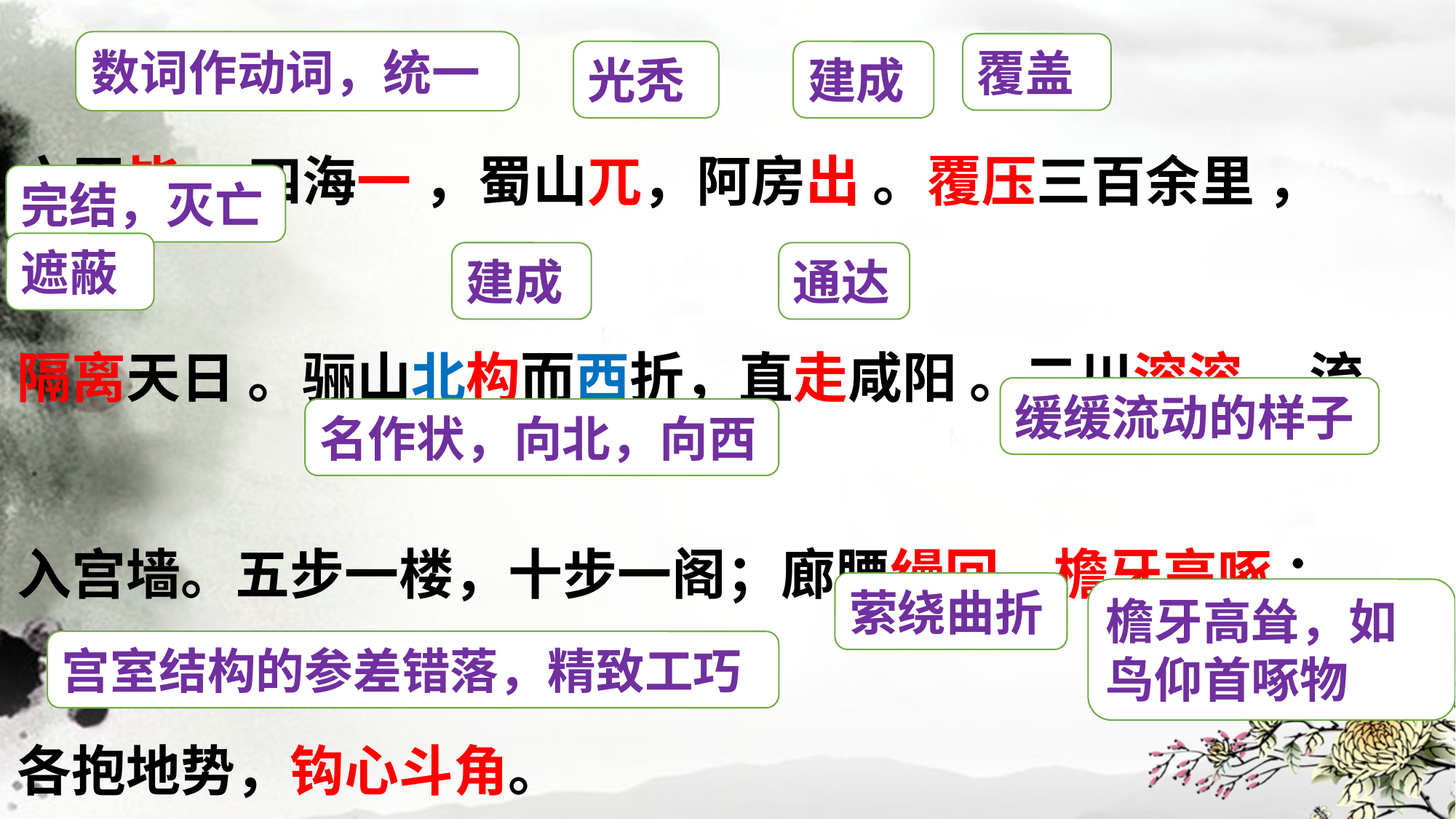

六王毕 ，四海一 ，蜀山兀，阿房出 。覆压三百余里 ，隔离天日 。骊山北构而西折，直走咸阳 。二川溶溶 ，流入宫墙。五步一楼，十步一阁；廊腰缦回，檐牙高啄 ；各抱地势，钩心斗角。
数词作动词，统一
覆盖
光秃
建成
完结，灭亡
遮蔽
建成
通达
缓缓流动的样子
名作状，向北，向西
萦绕曲折
檐牙高耸，如鸟仰首啄物
宫室结构的参差错落，精致工巧